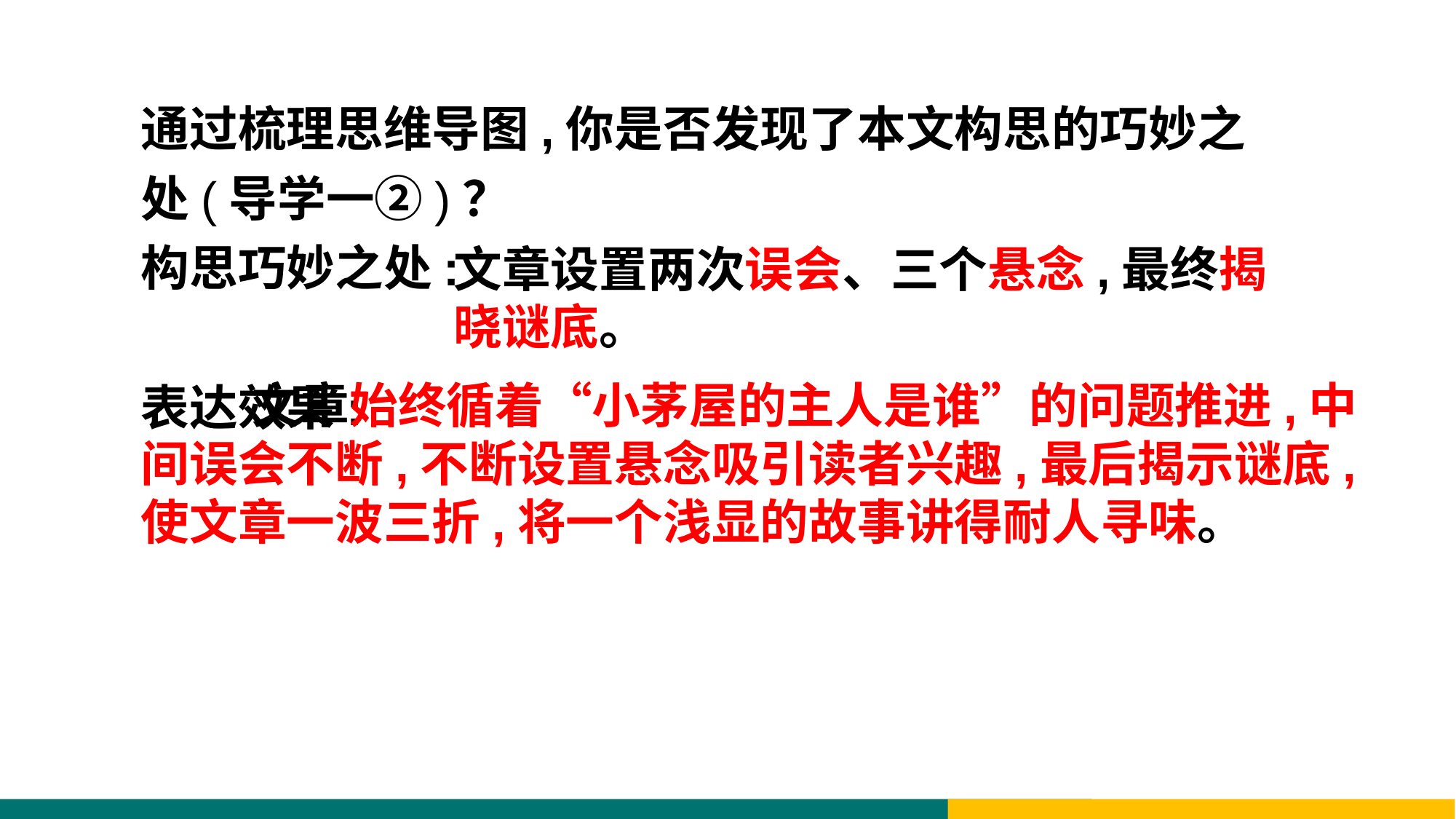

通过梳理思维导图,你是否发现了本文构思的巧妙之处(导学一②)？
构思巧妙之处:

表达效果:
文章设置两次误会、三个悬念,最终揭晓谜底。
         文章始终循着“小茅屋的主人是谁”的问题推进,中间误会不断,不断设置悬念吸引读者兴趣,最后揭示谜底,使文章一波三折,将一个浅显的故事讲得耐人寻味。